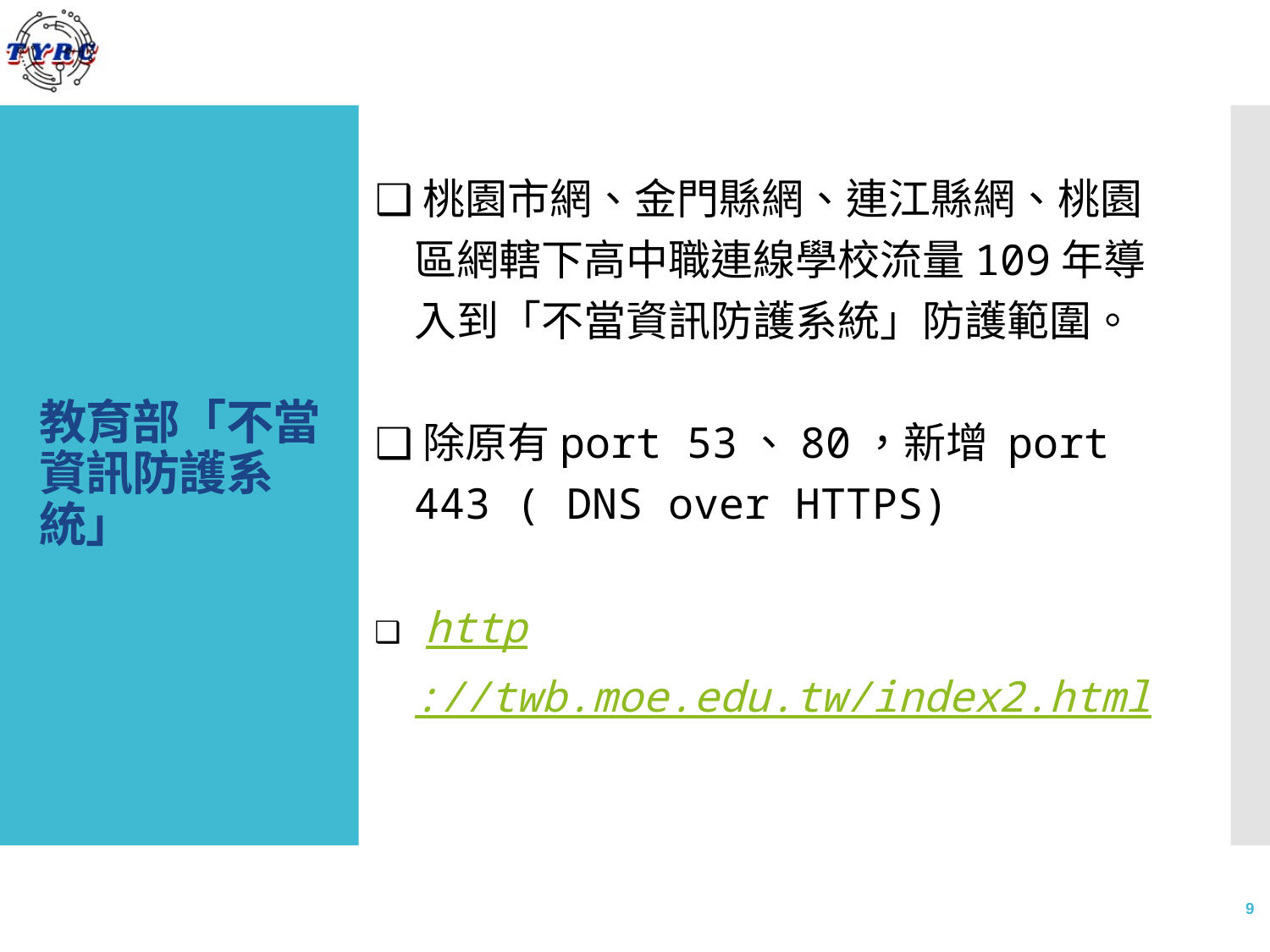

# 教育部「不當資訊防護系統」
❑桃園市網、金門縣網、連江縣網、桃園區網轄下高中職連線學校流量109年導入到「不當資訊防護系統」防護範圍。

❑除原有port 53、80，新增 port 443 ( DNS over HTTPS)
❑ http://twb.moe.edu.tw/index2.html

9